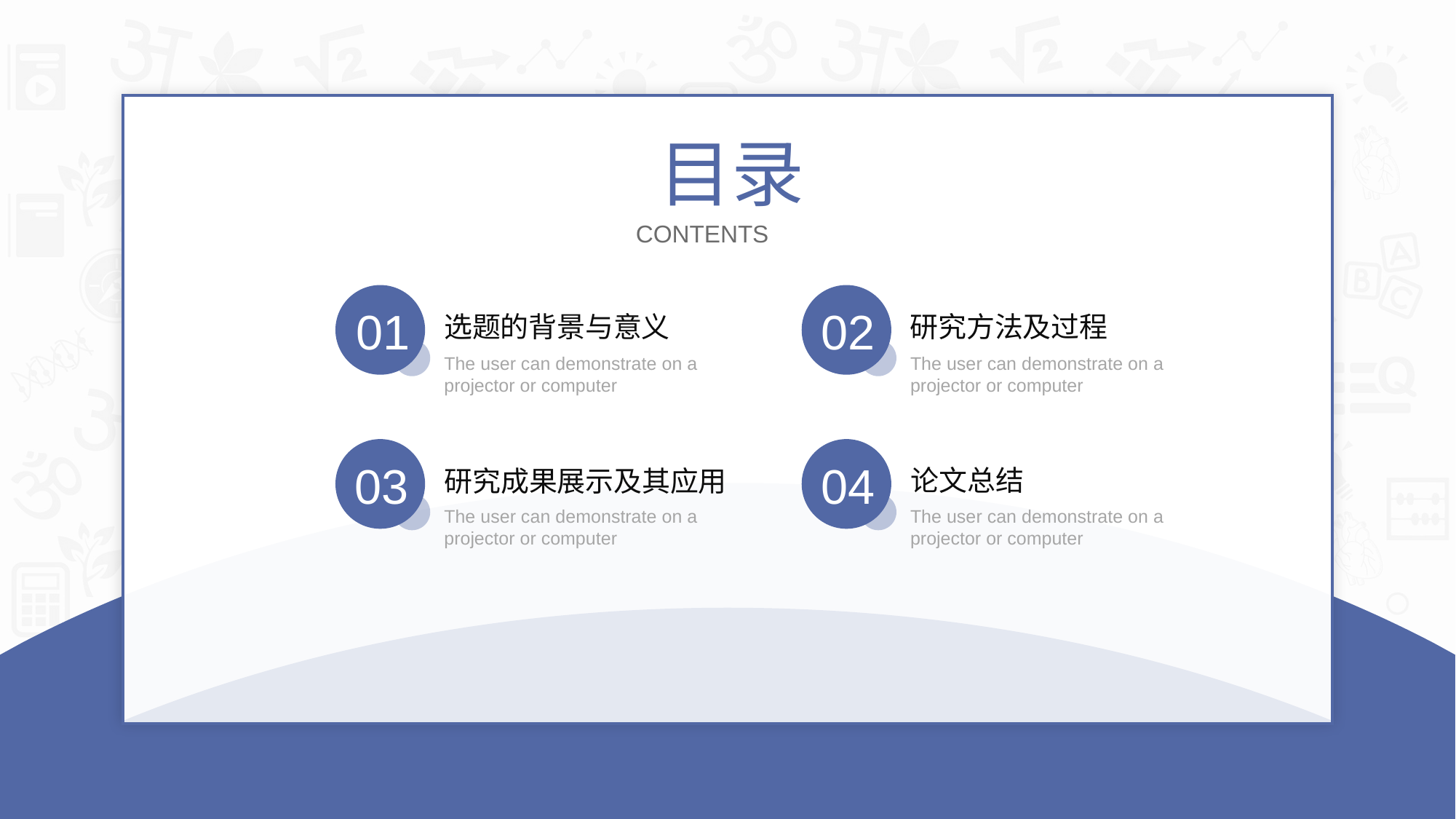

51PPT模板网   www.5 1pptmoban.com

目录
CONTENTS

01

02
选题的背景与意义
研究方法及过程
The user can demonstrate on a projector or computer
The user can demonstrate on a projector or computer

03

04
论文总结
研究成果展示及其应用

The user can demonstrate on a projector or computer
The user can demonstrate on a projector or computer